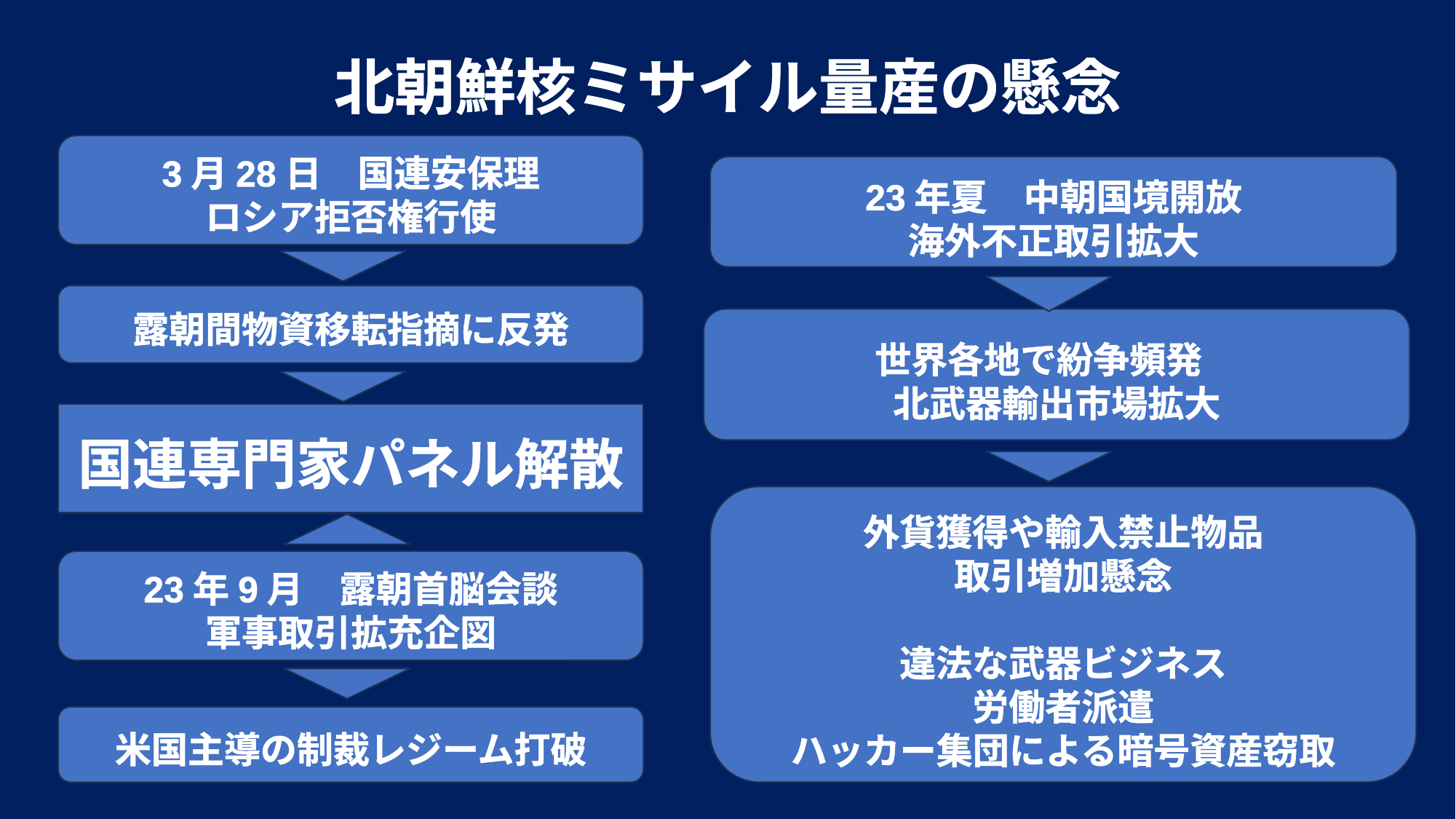

北朝鮮核ミサイル量産の懸念
3月28日　国連安保理
ロシア拒否権行使
23年夏　中朝国境開放
海外不正取引拡大

露朝間物資移転指摘に反発
世界各地で紛争頻発
北武器輸出市場拡大

国連専門家パネル解散

外貨獲得や輸入禁止物品
取引増加懸念

違法な武器ビジネス
労働者派遣
ハッカー集団による暗号資産窃取

23年9月　露朝首脳会談
軍事取引拡充企図

米国主導の制裁レジーム打破